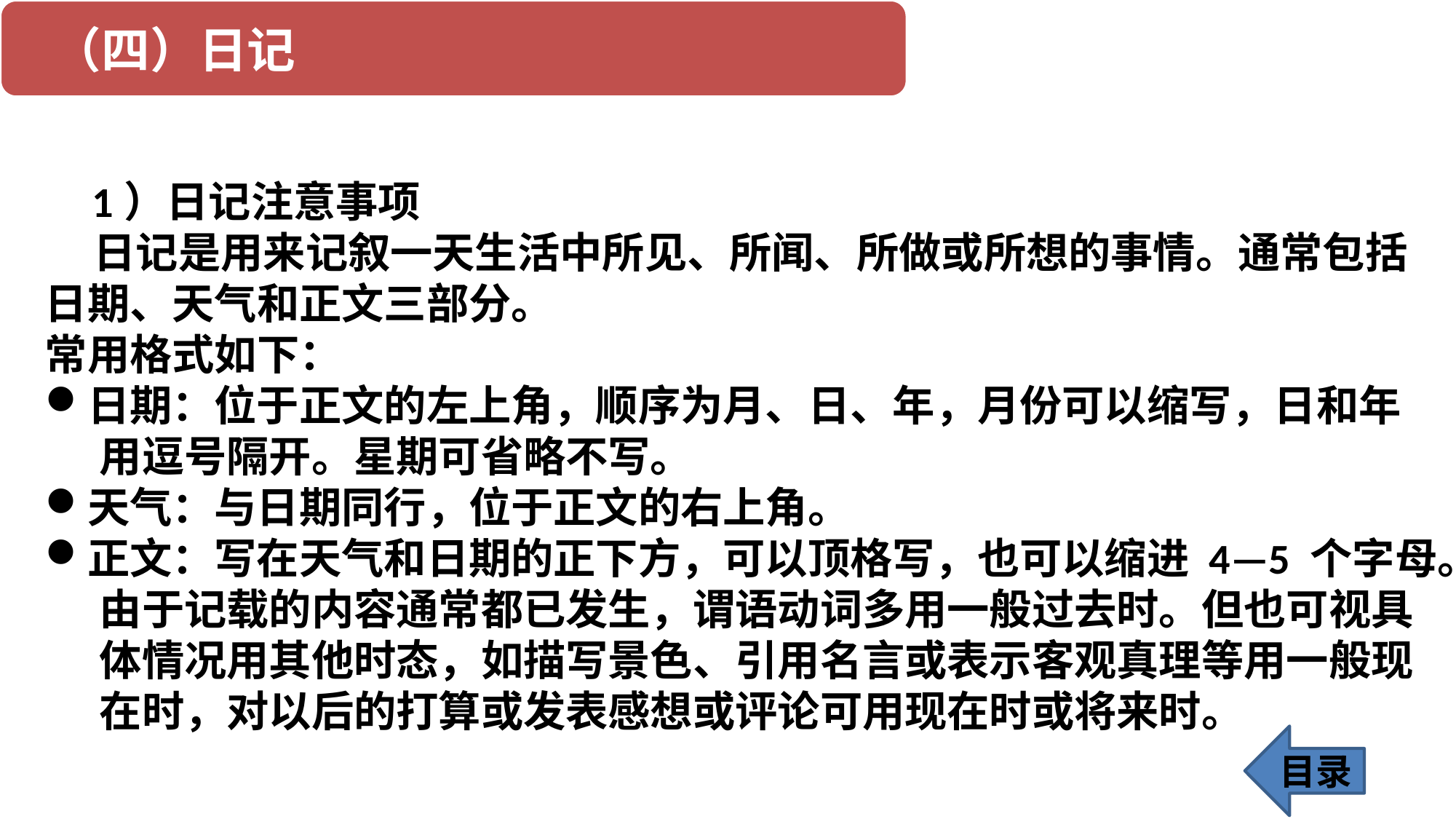

（四）日记

    1）日记注意事项
    日记是用来记叙一天生活中所见、所闻、所做或所想的事情。通常包括日期、天气和正文三部分。
常用格式如下：
日期：位于正文的左上角，顺序为月、日、年，月份可以缩写，日和年      	用逗号隔开。星期可省略不写。
天气：与日期同行，位于正文的右上角。
正文：写在天气和日期的正下方，可以顶格写，也可以缩进 4—5 个字母。	由于记载的内容通常都已发生，谓语动词多用一般过去时。但也可视具	体情况用其他时态，如描写景色、引用名言或表示客观真理等用一般现	在时，对以后的打算或发表感想或评论可用现在时或将来时。
目录
73